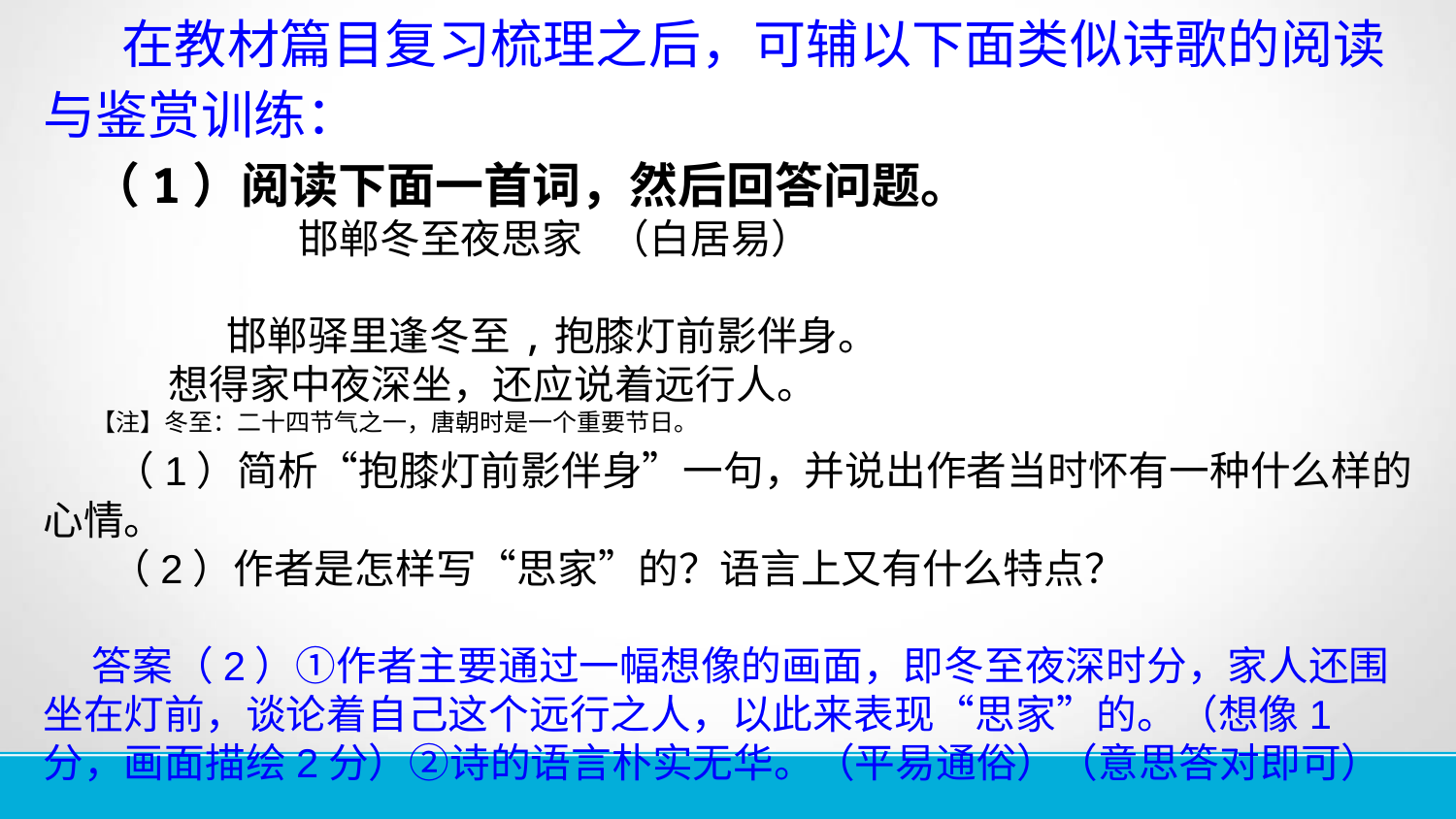

在教材篇目复习梳理之后，可辅以下面类似诗歌的阅读与鉴赏训练：
（1）阅读下面一首词，然后回答问题。
                      邯郸冬至夜思家   （白居易）

              邯郸驿里逢冬至,抱膝灯前影伴身。
              想得家中夜深坐，还应说着远行人。
【注】冬至：二十四节气之一，唐朝时是一个重要节日。
 （1）简析“抱膝灯前影伴身”一句，并说出作者当时怀有一种什么样的心情。
 （2）作者是怎样写“思家”的？语言上又有什么特点？

答案（2）①作者主要通过一幅想像的画面，即冬至夜深时分，家人还围坐在灯前，谈论着自己这个远行之人，以此来表现“思家”的。（想像1分，画面描绘2分）②诗的语言朴实无华。（平易通俗）（意思答对即可）